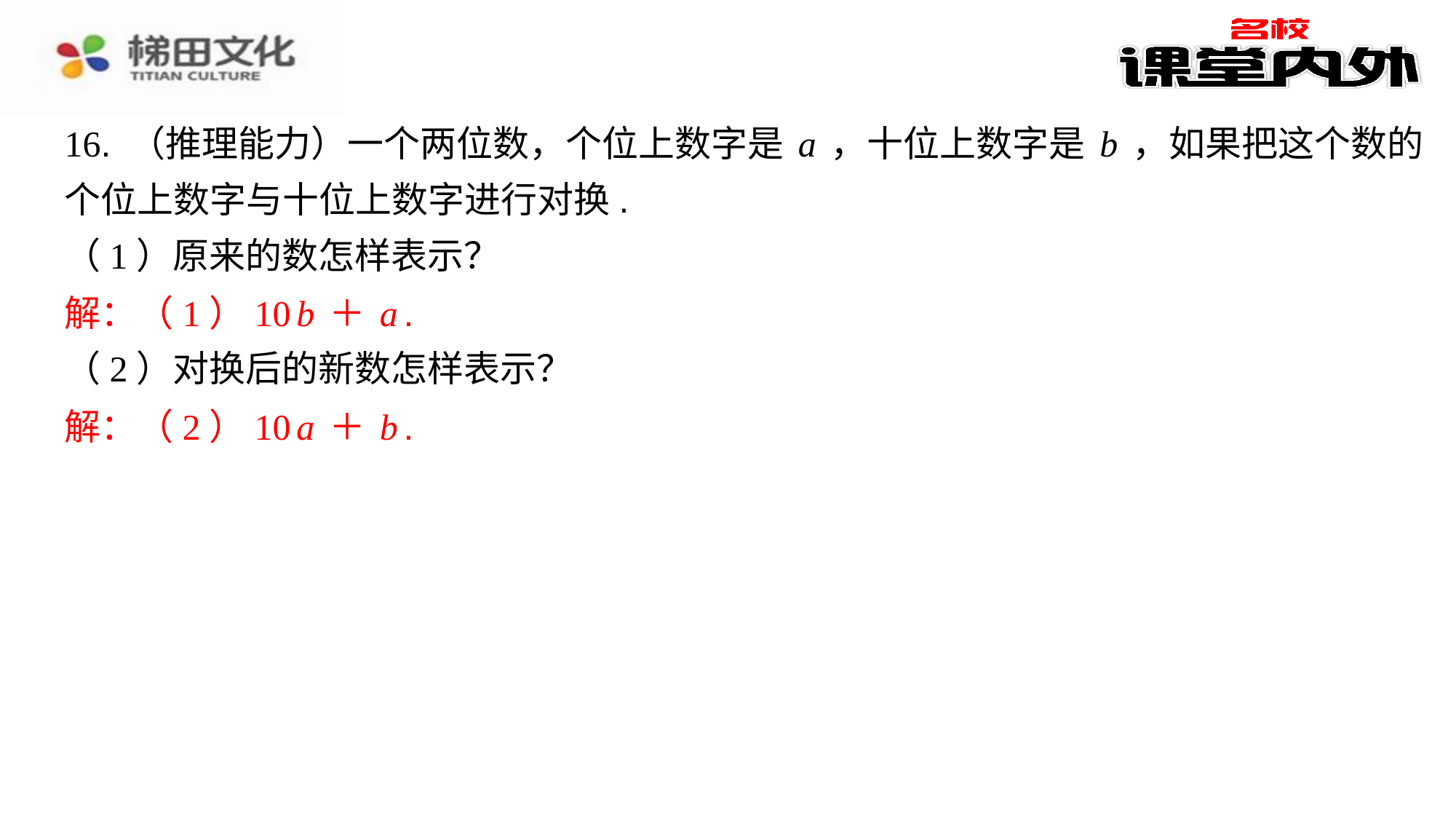

16. （推理能力）一个两位数，个位上数字是a，十位上数字是b，如果把这个数的
个位上数字与十位上数字进行对换.
（1）原来的数怎样表示？
解：（1）10b＋a.
（2）对换后的新数怎样表示？
解：（2）10a＋b.
解：（1）10b＋a.
解：（2）10a＋b.